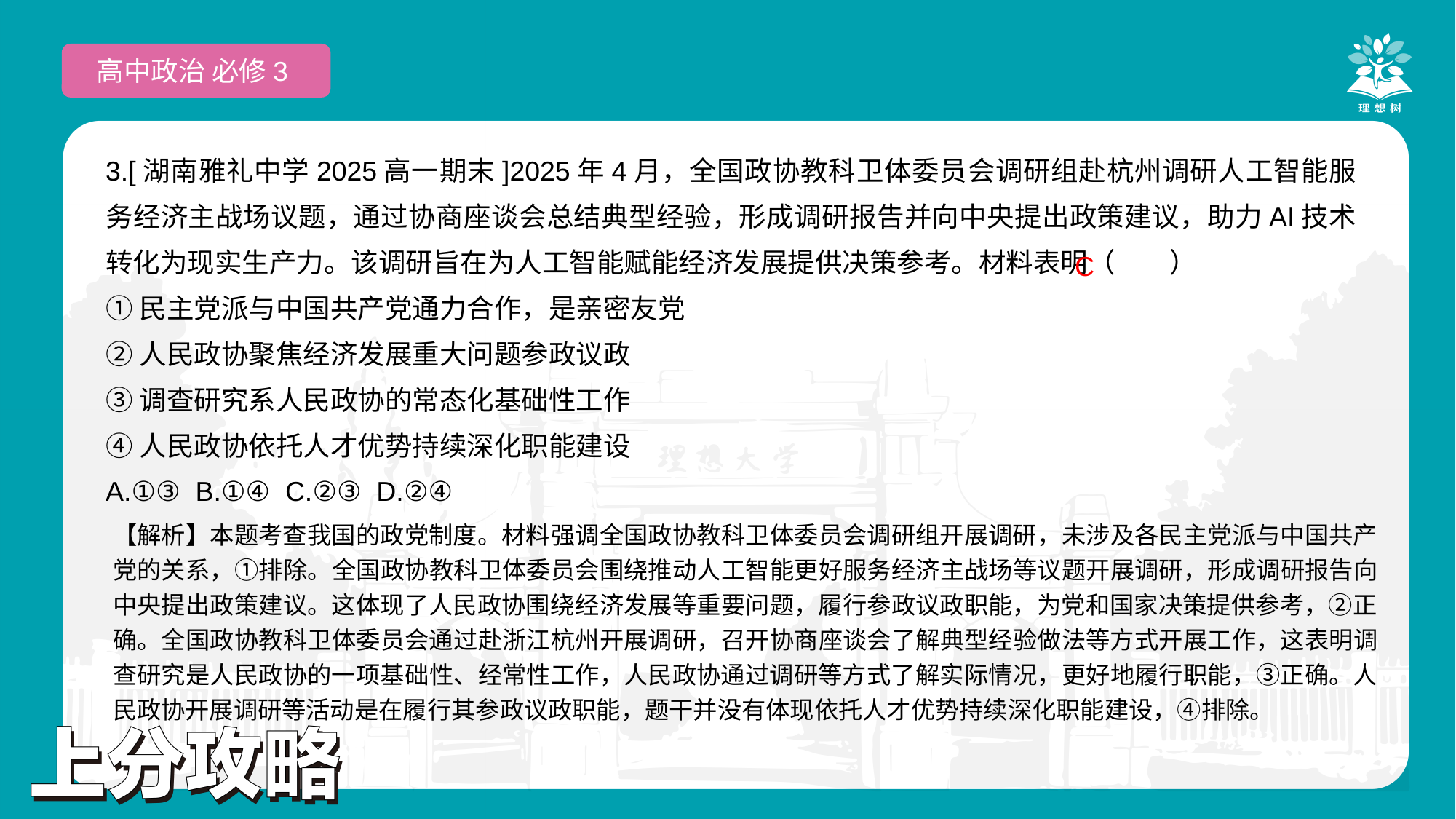

高中政治 必修3
3.[湖南雅礼中学2025高一期末]2025年4月，全国政协教科卫体委员会调研组赴杭州调研人工智能服务经济主战场议题，通过协商座谈会总结典型经验，形成调研报告并向中央提出政策建议，助力AI技术转化为现实生产力。该调研旨在为人工智能赋能经济发展提供决策参考。材料表明（　　）
①民主党派与中国共产党通力合作，是亲密友党
②人民政协聚焦经济发展重大问题参政议政
③调查研究系人民政协的常态化基础性工作
④人民政协依托人才优势持续深化职能建设
A.①③  B.①④  C.②③  D.②④
 C
【解析】本题考查我国的政党制度。材料强调全国政协教科卫体委员会调研组开展调研，未涉及各民主党派与中国共产党的关系，①排除。全国政协教科卫体委员会围绕推动人工智能更好服务经济主战场等议题开展调研，形成调研报告向中央提出政策建议。这体现了人民政协围绕经济发展等重要问题，履行参政议政职能，为党和国家决策提供参考，②正确。全国政协教科卫体委员会通过赴浙江杭州开展调研，召开协商座谈会了解典型经验做法等方式开展工作，这表明调查研究是人民政协的一项基础性、经常性工作，人民政协通过调研等方式了解实际情况，更好地履行职能，③正确。人民政协开展调研等活动是在履行其参政议政职能，题干并没有体现依托人才优势持续深化职能建设，④排除。